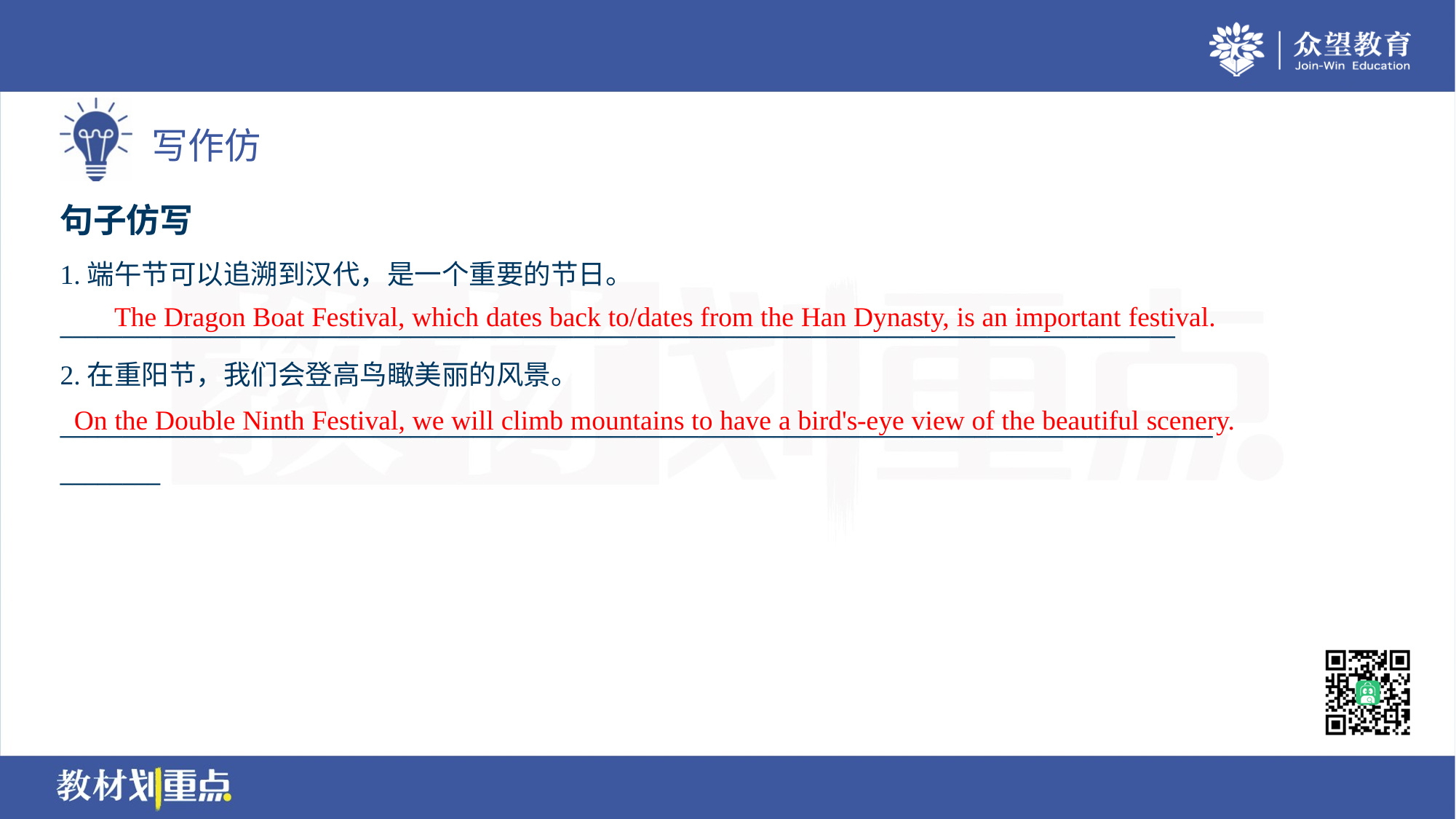

句子仿写
1.端午节可以追溯到汉代，是一个重要的节日。
_________________________________________________________________________________________
2.在重阳节，我们会登高鸟瞰美丽的风景。
____________________________________________________________________________________________
________
The Dragon Boat Festival, which dates back to/dates from the Han Dynasty, is an important festival.
On the Double Ninth Festival, we will climb mountains to have a bird's-eye view of the beautiful scenery.